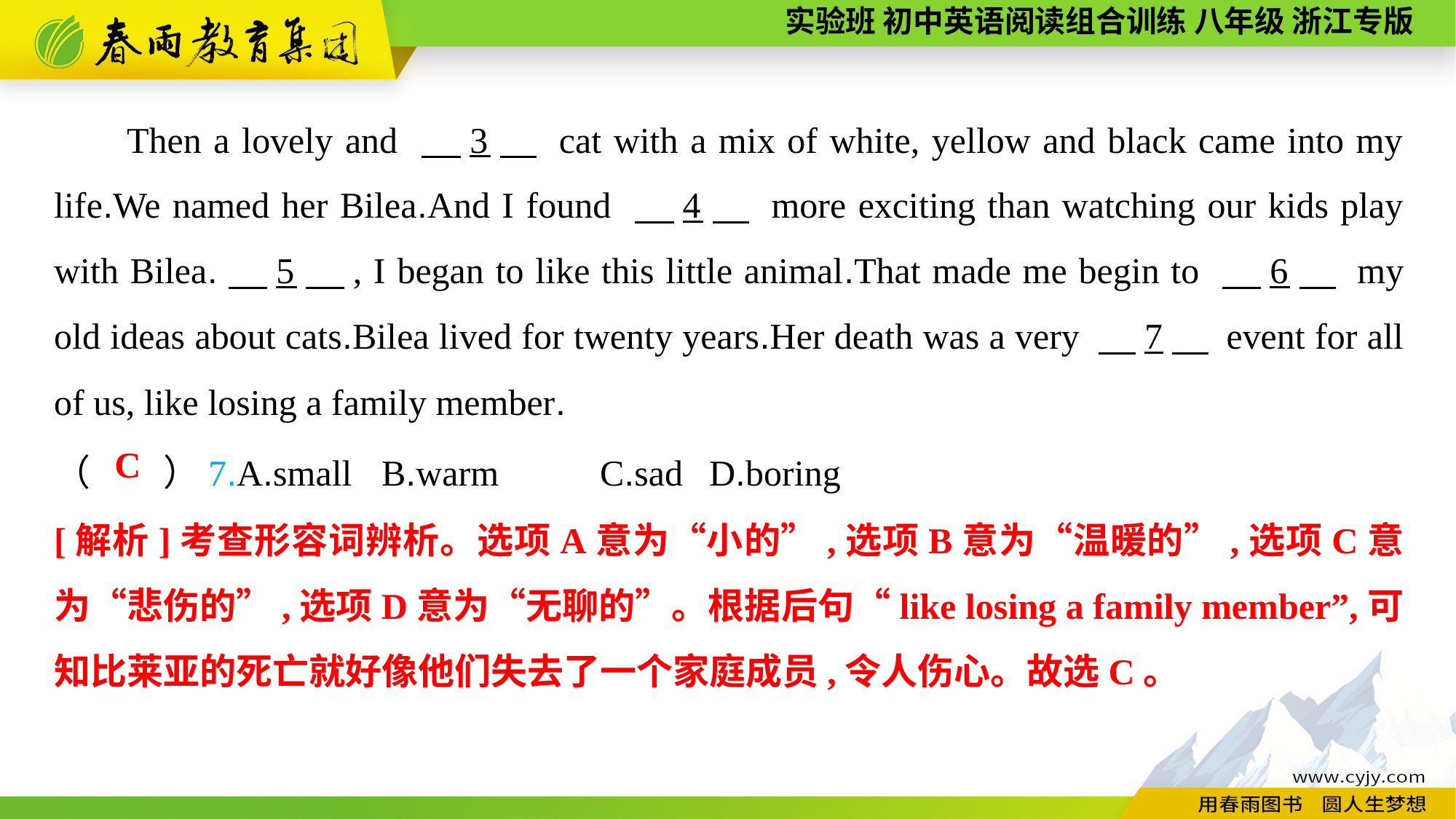

Then a lovely and 　3　 cat with a mix of white, yellow and black came into my life.We named her Bilea.And I found 　4　 more exciting than watching our kids play with Bilea.　5　, I began to like this little animal.That made me begin to 　6　 my old ideas about cats.Bilea lived for twenty years.Her death was a very 　7　 event for all of us, like losing a family member.
（　　）7.A.small	B.warm	C.sad	D.boring
C
[解析]考查形容词辨析。选项A意为“小的”,选项B意为“温暖的”,选项C意为“悲伤的”,选项D意为“无聊的”。根据后句“like losing a family member”,可知比莱亚的死亡就好像他们失去了一个家庭成员,令人伤心。故选C。